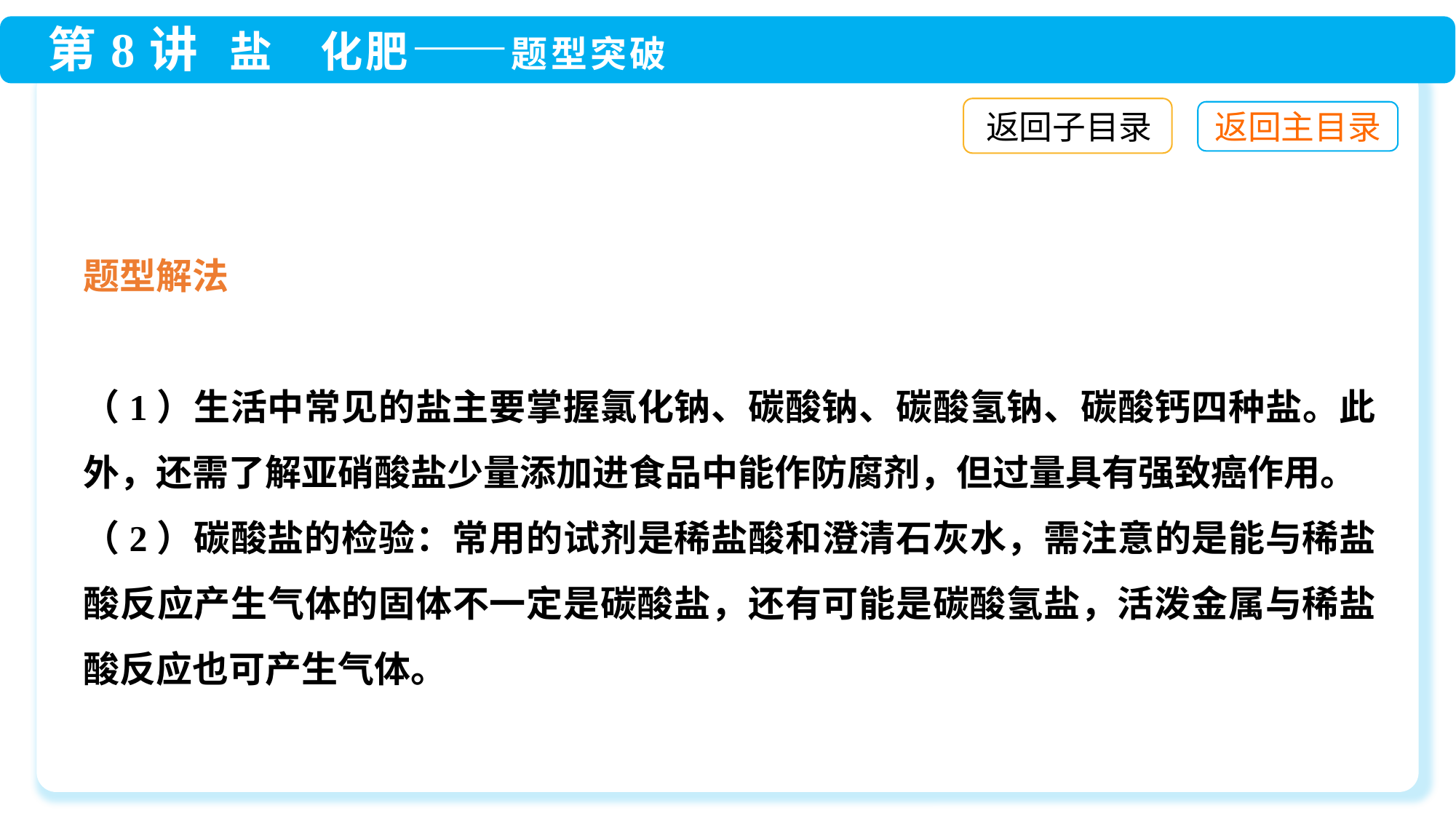

返回子目录
题型解法

（1）生活中常见的盐主要掌握氯化钠、碳酸钠、碳酸氢钠、碳酸钙四种盐。此外，还需了解亚硝酸盐少量添加进食品中能作防腐剂，但过量具有强致癌作用。
（2）碳酸盐的检验：常用的试剂是稀盐酸和澄清石灰水，需注意的是能与稀盐酸反应产生气体的固体不一定是碳酸盐，还有可能是碳酸氢盐，活泼金属与稀盐酸反应也可产生气体。